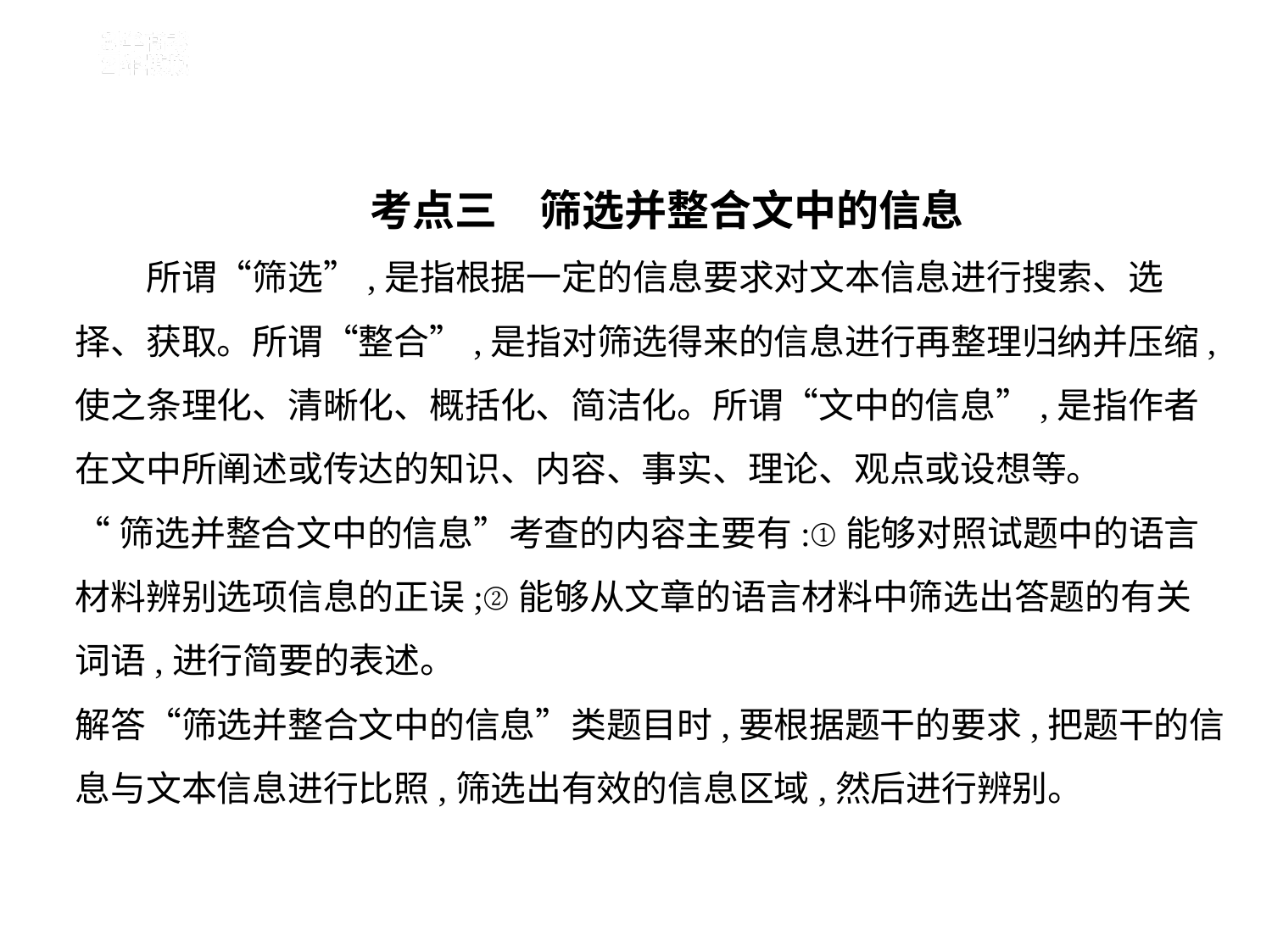

考点三　筛选并整合文中的信息
　　所谓“筛选”,是指根据一定的信息要求对文本信息进行搜索、选
择、获取。所谓“整合”,是指对筛选得来的信息进行再整理归纳并压缩,
使之条理化、清晰化、概括化、简洁化。所谓“文中的信息”,是指作者
在文中所阐述或传达的知识、内容、事实、理论、观点或设想等。
“筛选并整合文中的信息”考查的内容主要有:①能够对照试题中的语言
材料辨别选项信息的正误;②能够从文章的语言材料中筛选出答题的有关
词语,进行简要的表述。
解答“筛选并整合文中的信息”类题目时,要根据题干的要求,把题干的信
息与文本信息进行比照,筛选出有效的信息区域,然后进行辨别。